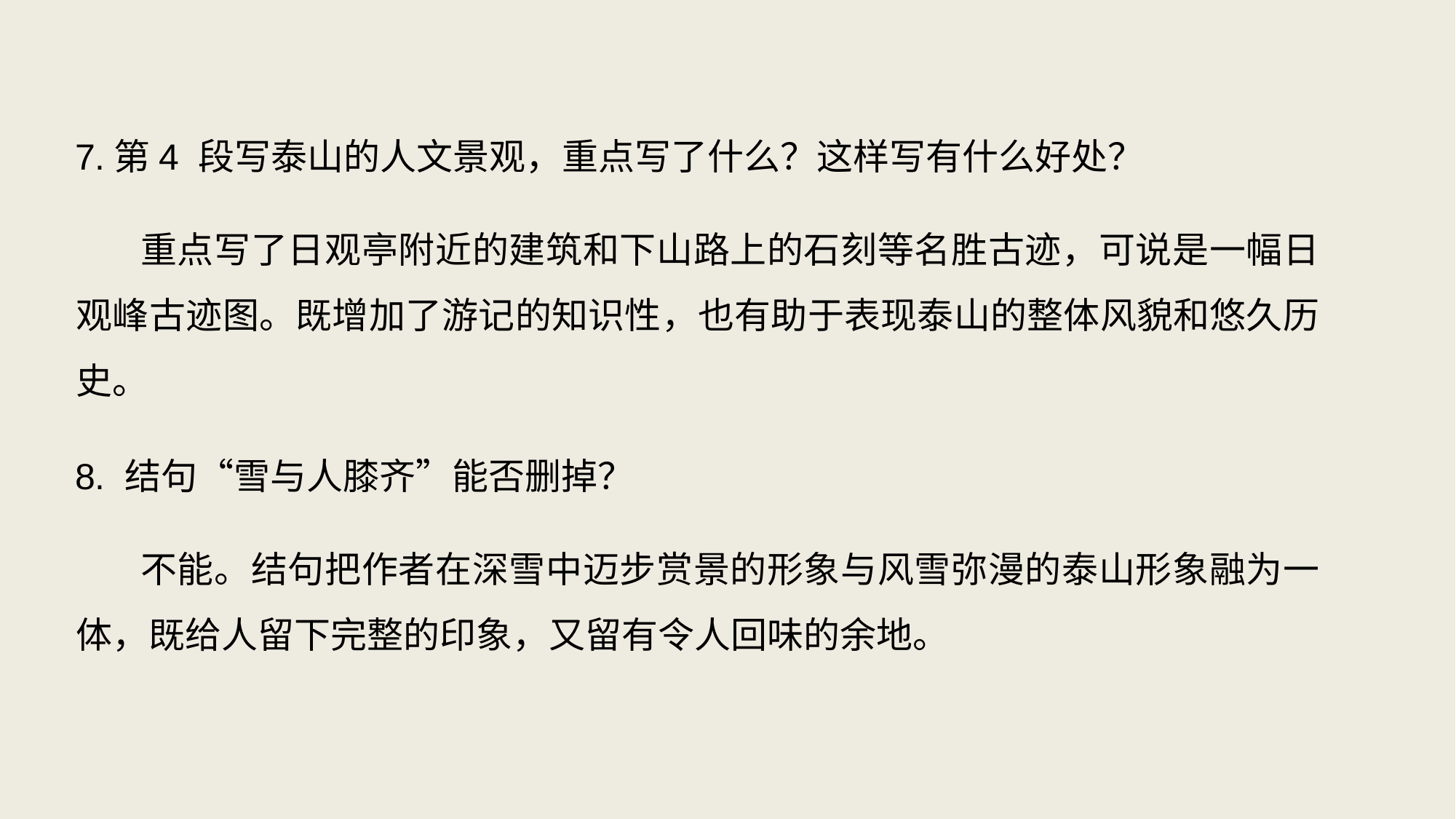

7.第4 段写泰山的人文景观，重点写了什么？这样写有什么好处？
重点写了日观亭附近的建筑和下山路上的石刻等名胜古迹，可说是一幅日观峰古迹图。既增加了游记的知识性，也有助于表现泰山的整体风貌和悠久历史。
8. 结句“雪与人膝齐”能否删掉？
不能。结句把作者在深雪中迈步赏景的形象与风雪弥漫的泰山形象融为一体，既给人留下完整的印象，又留有令人回味的余地。